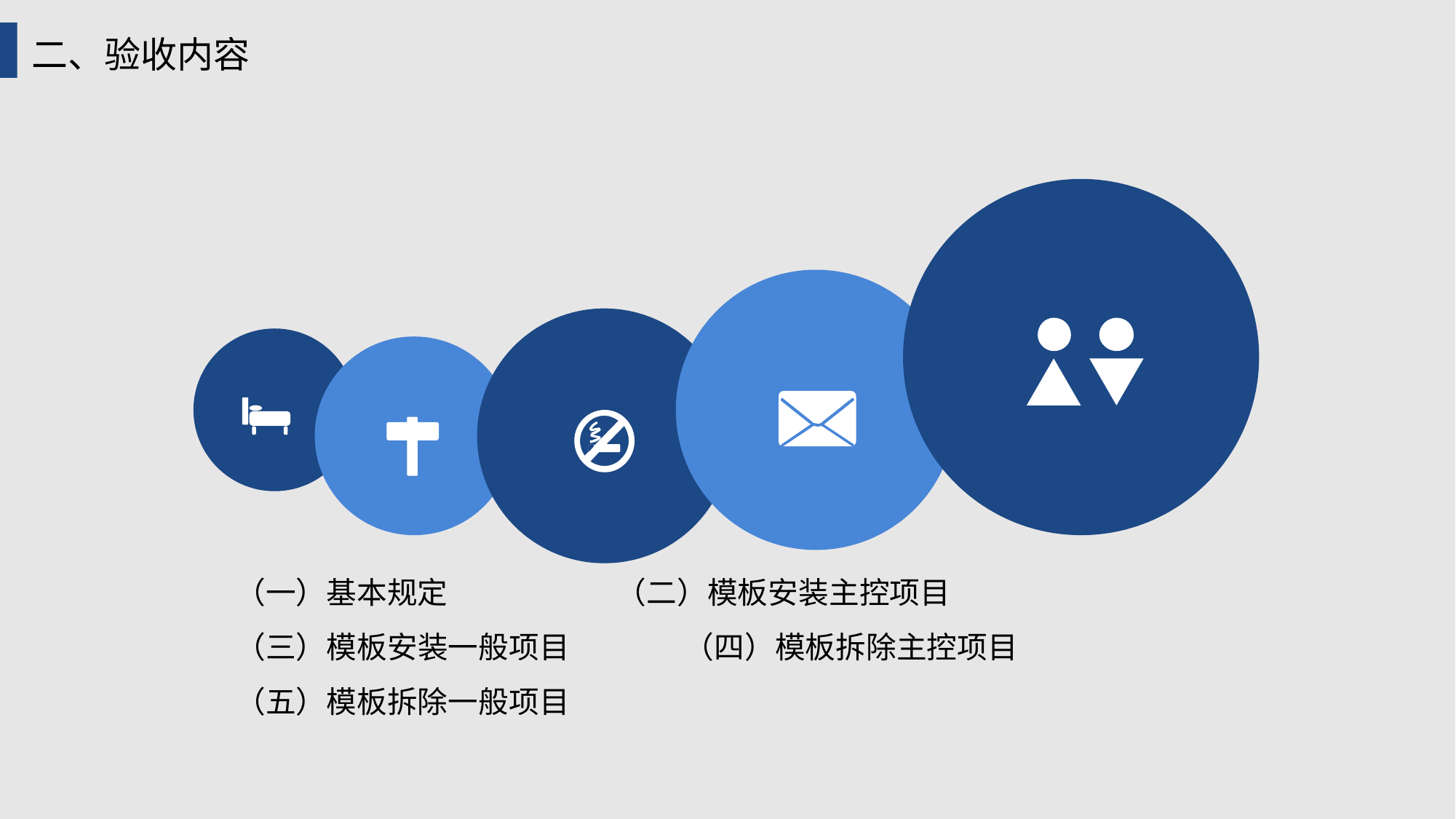

二、验收内容

（一）基本规定                         （二）模板安装主控项目
（三）模板安装一般项目                 （四）模板拆除主控项目
（五）模板拆除一般项目